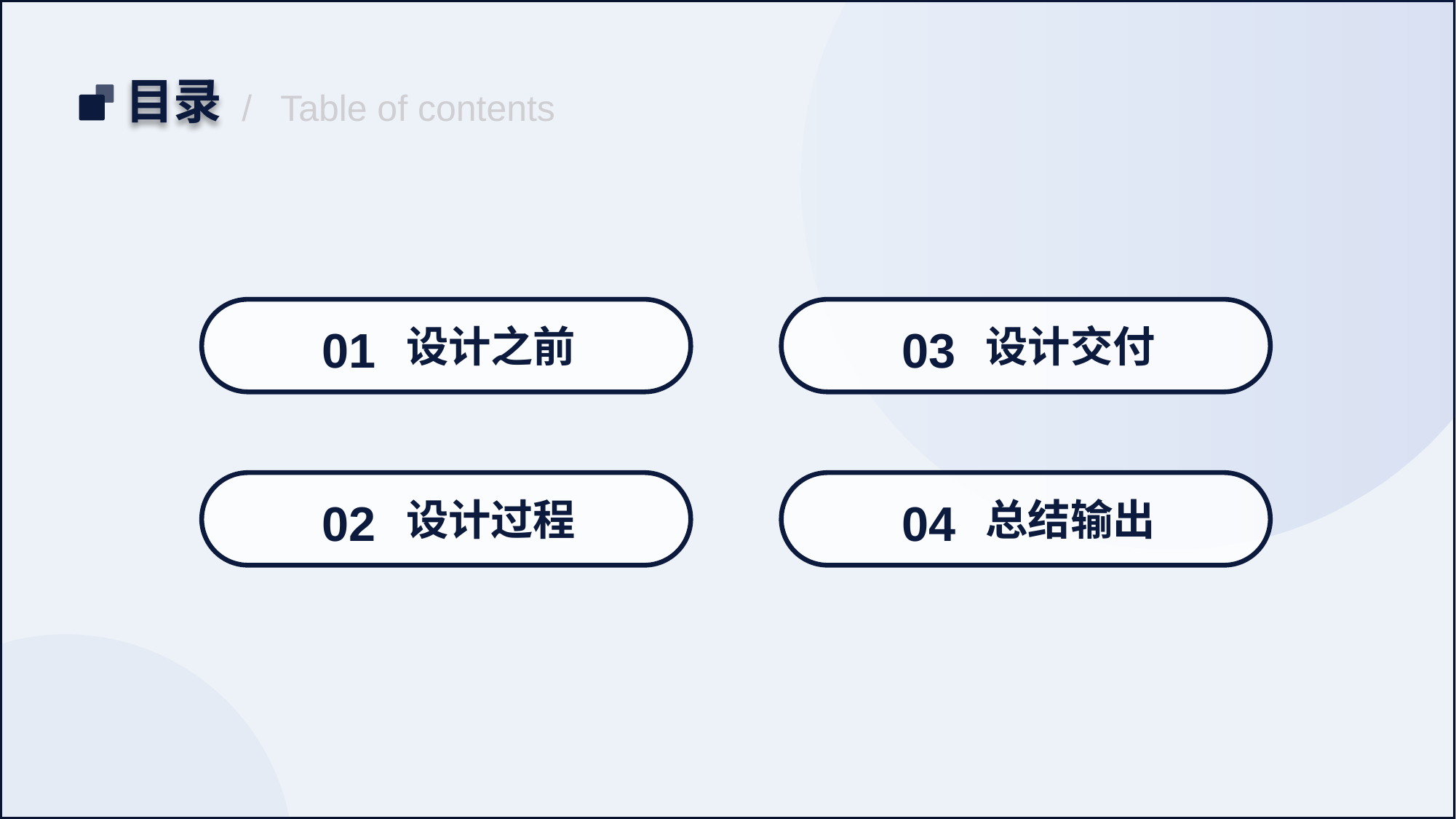

目录
/
Table of contents

03
设计交付

01
设计之前

04
总结输出

02
设计过程